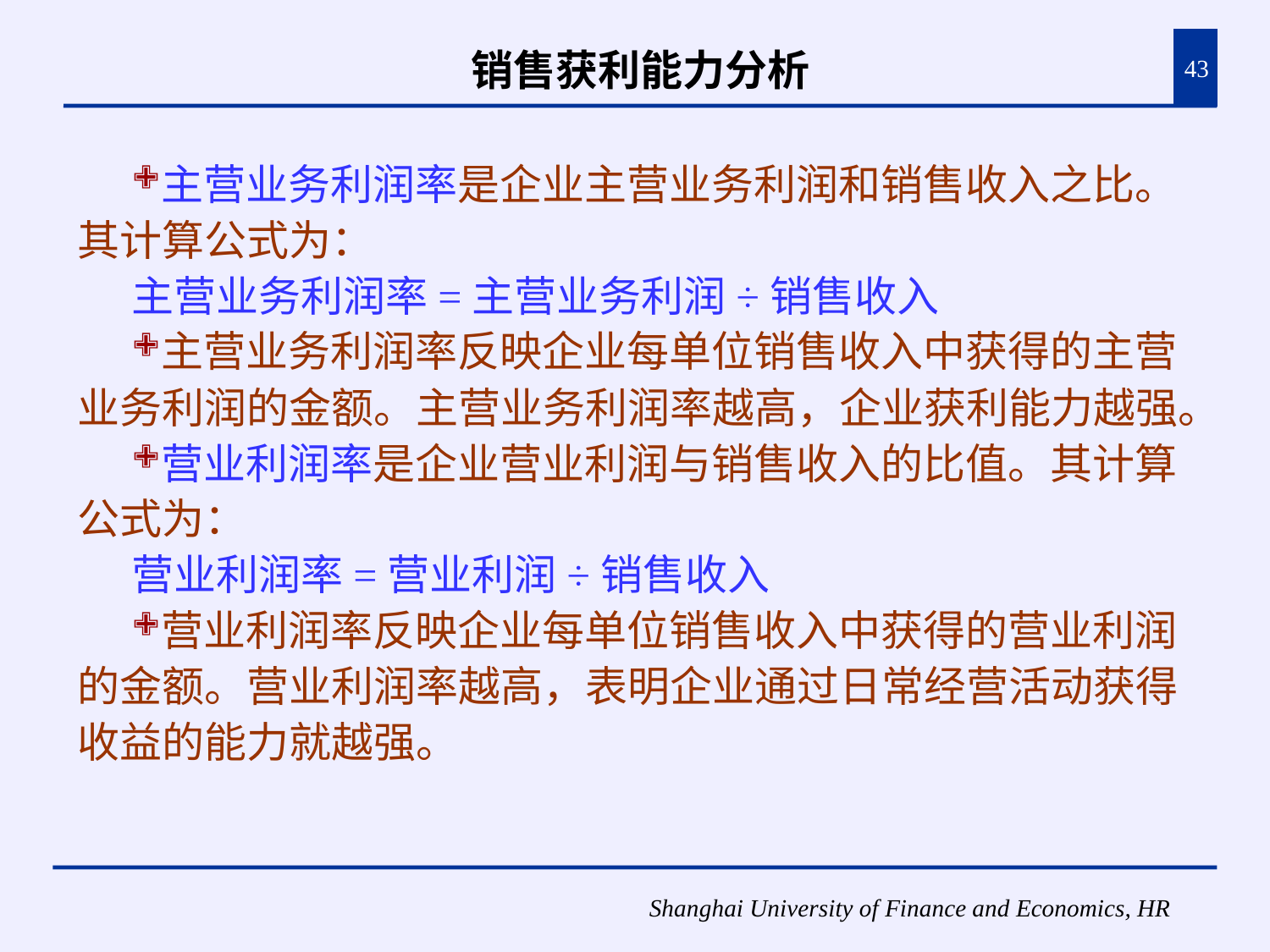

# 销售获利能力分析
43
主营业务利润率是企业主营业务利润和销售收入之比。其计算公式为：
主营业务利润率=主营业务利润÷销售收入
主营业务利润率反映企业每单位销售收入中获得的主营业务利润的金额。主营业务利润率越高，企业获利能力越强。
营业利润率是企业营业利润与销售收入的比值。其计算公式为：
营业利润率=营业利润÷销售收入
营业利润率反映企业每单位销售收入中获得的营业利润的金额。营业利润率越高，表明企业通过日常经营活动获得收益的能力就越强。